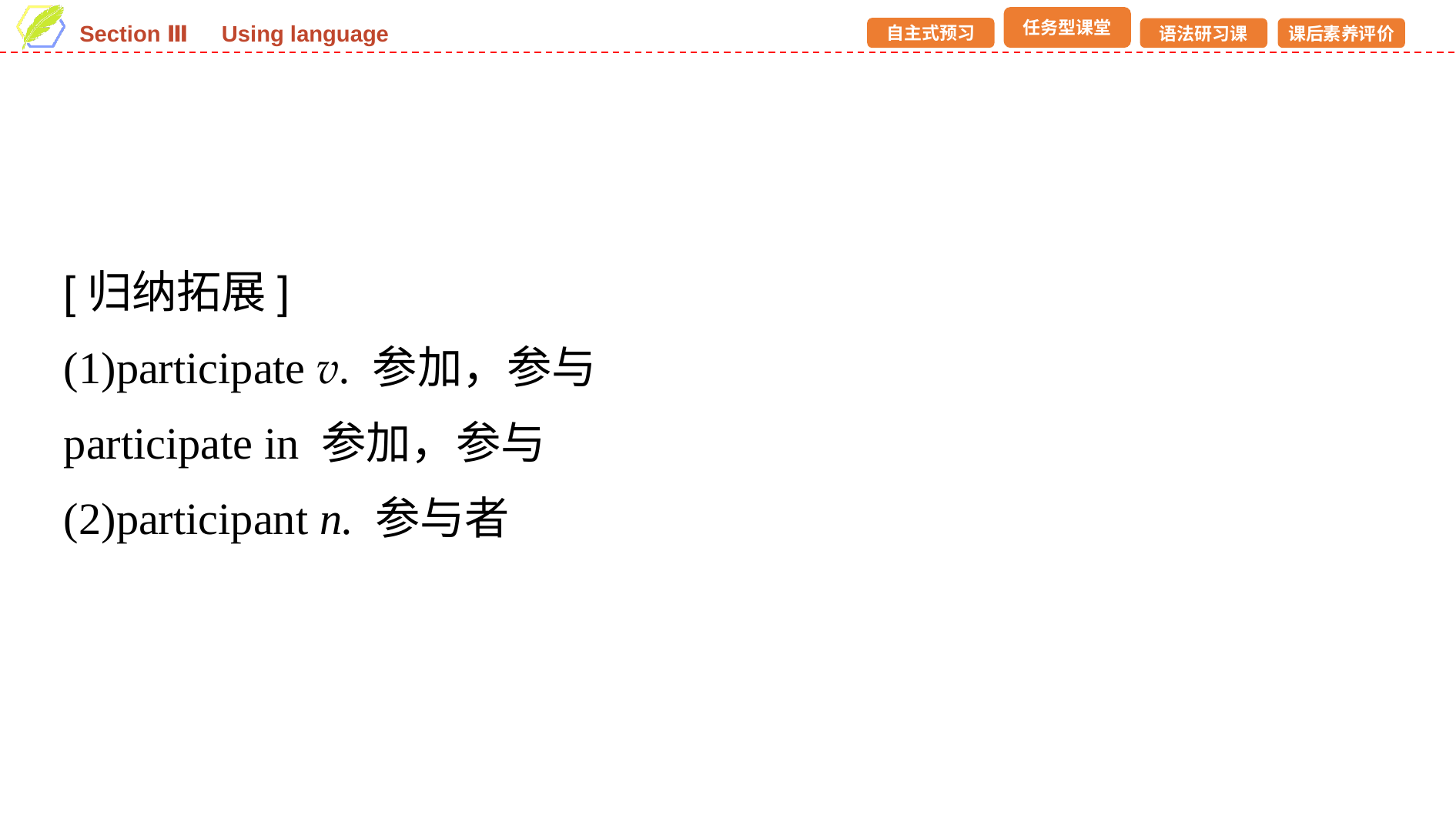

[归纳拓展]
(1)participate v. 参加，参与
participate in 参加，参与
(2)participant n. 参与者